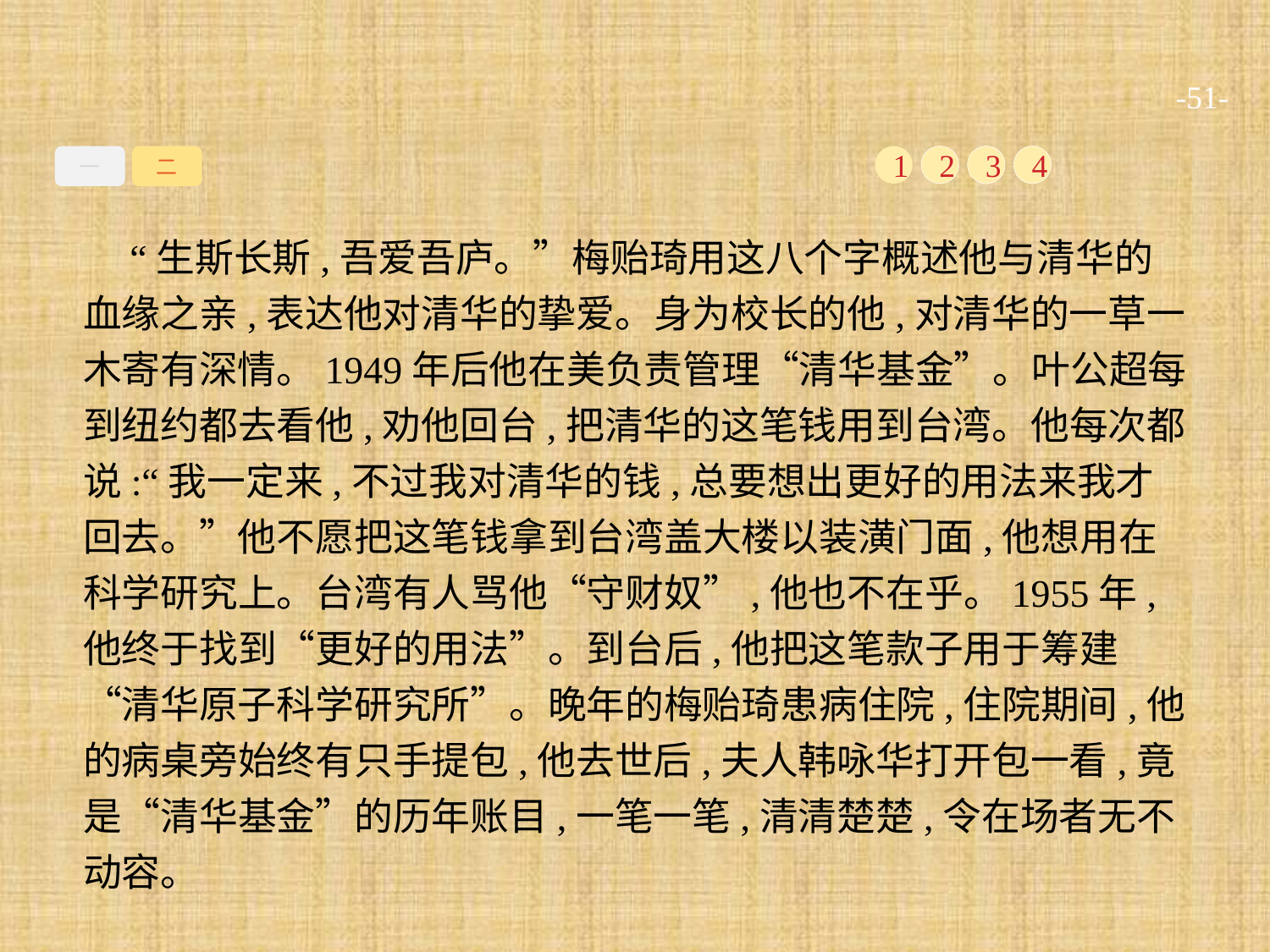

-51-
一
二
1
2
3
4
 “生斯长斯,吾爱吾庐。”梅贻琦用这八个字概述他与清华的血缘之亲,表达他对清华的挚爱。身为校长的他,对清华的一草一木寄有深情。1949年后他在美负责管理“清华基金”。叶公超每到纽约都去看他,劝他回台,把清华的这笔钱用到台湾。他每次都说:“我一定来,不过我对清华的钱,总要想出更好的用法来我才回去。”他不愿把这笔钱拿到台湾盖大楼以装潢门面,他想用在科学研究上。台湾有人骂他“守财奴”,他也不在乎。1955年,他终于找到“更好的用法”。到台后,他把这笔款子用于筹建“清华原子科学研究所”。晚年的梅贻琦患病住院,住院期间,他的病桌旁始终有只手提包,他去世后,夫人韩咏华打开包一看,竟是“清华基金”的历年账目,一笔一笔,清清楚楚,令在场者无不动容。